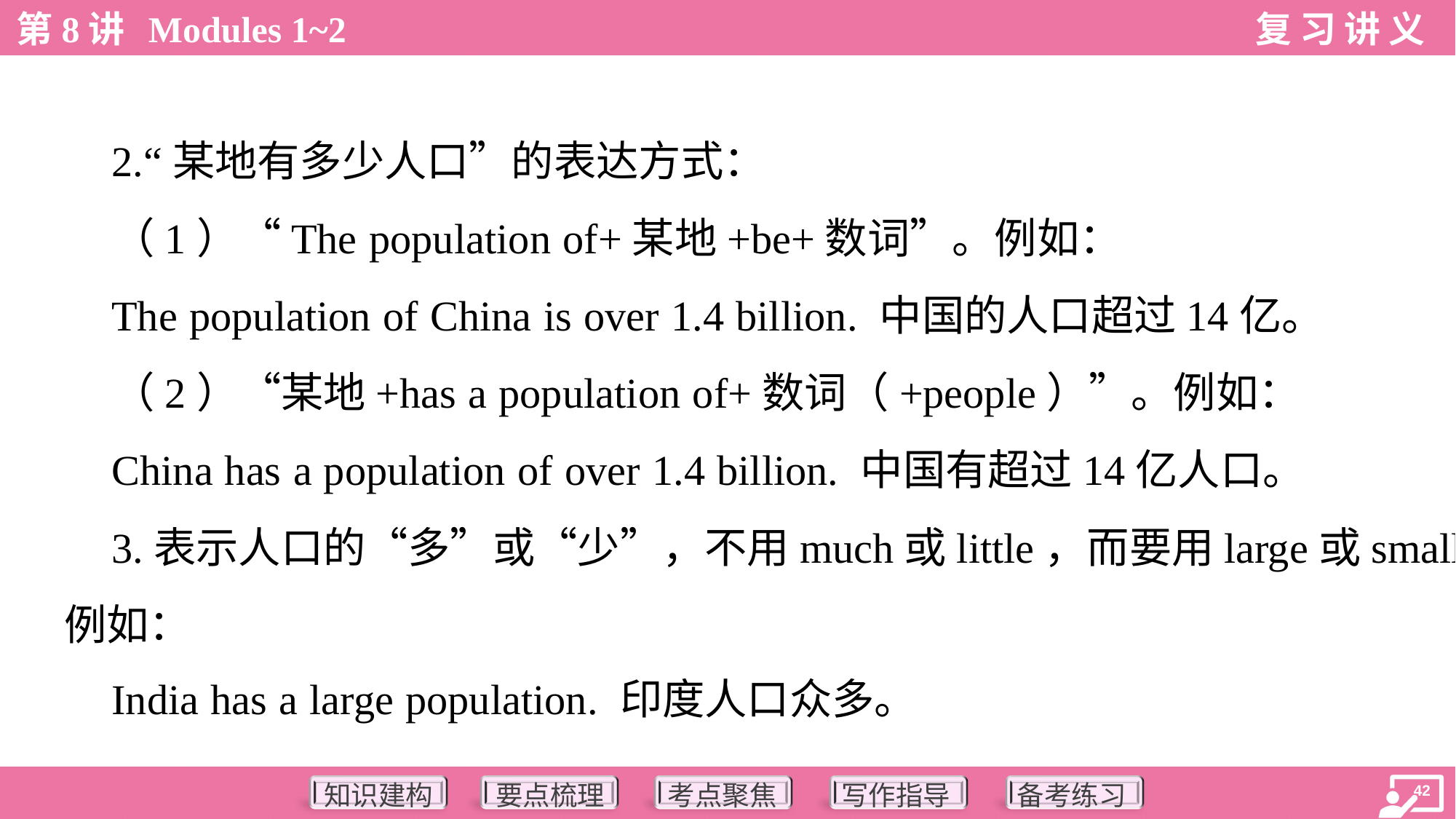

2.“某地有多少人口”的表达方式：
    （1）“The population of+某地+be+数词”。例如：
    The population of China is over 1.4 billion. 中国的人口超过14亿。
    （2）“某地+has a population of+数词（+people）”。例如：
    China has a population of over 1.4 billion. 中国有超过14亿人口。
    3.表示人口的“多”或“少”，不用much或little，而要用large或small。
例如：
    India has a large population. 印度人口众多。